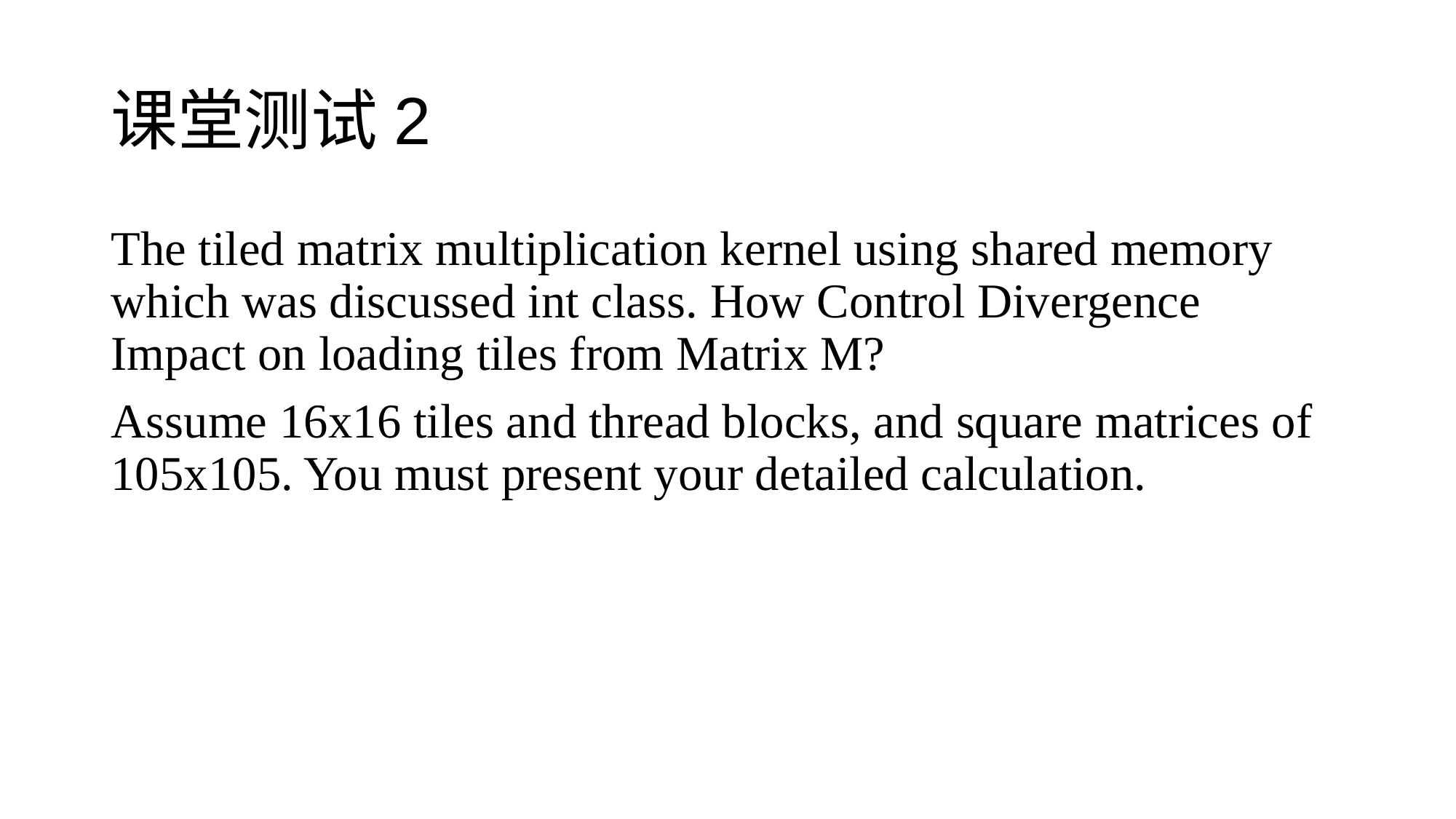

# 课堂测试2
The tiled matrix multiplication kernel using shared memory which was discussed int class. How Control Divergence Impact on loading tiles from Matrix M?
Assume 16x16 tiles and thread blocks, and square matrices of 105x105. You must present your detailed calculation.